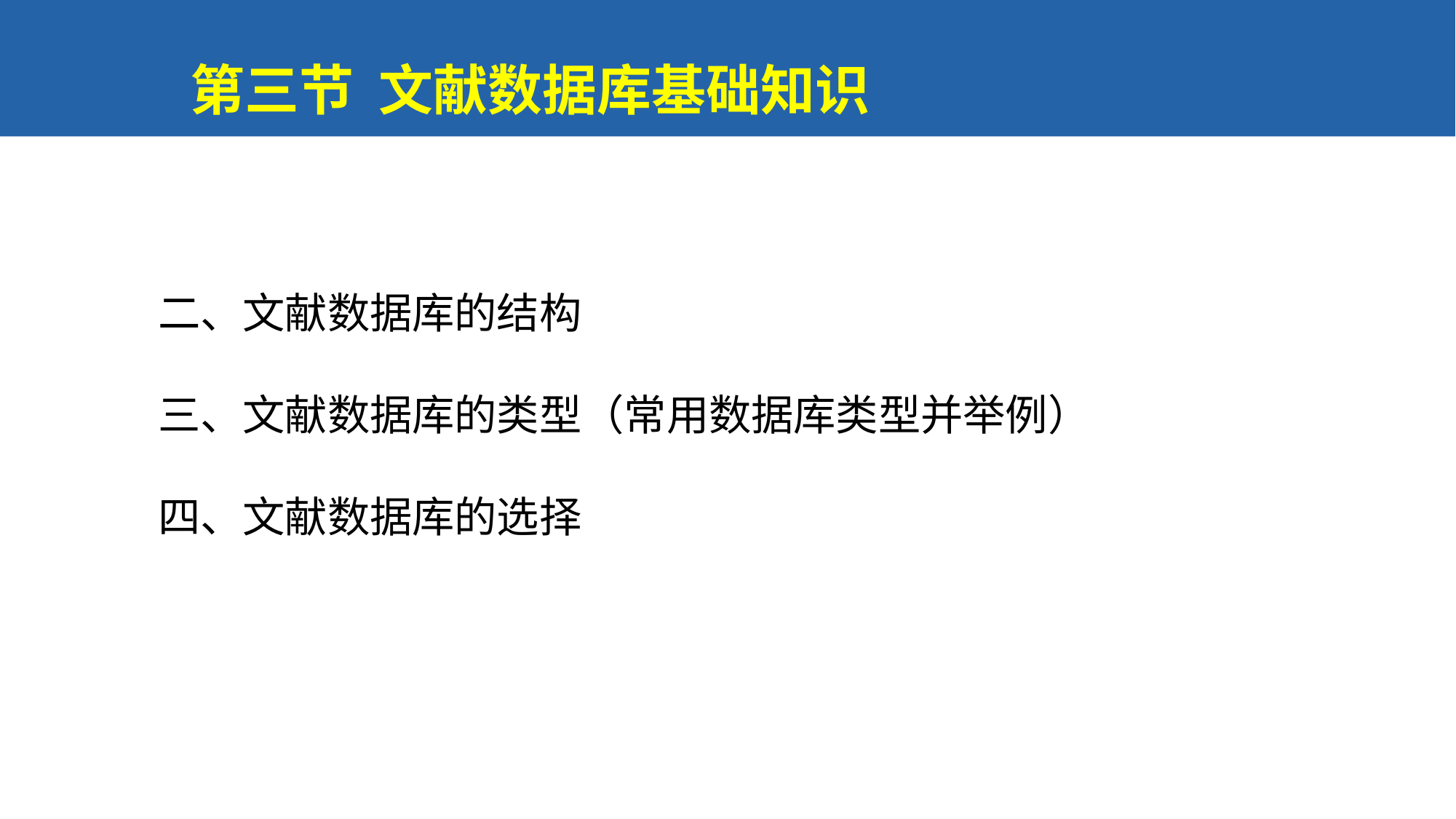

第三节  文献数据库基础知识
二、文献数据库的结构
三、文献数据库的类型（常用数据库类型并举例）
四、文献数据库的选择